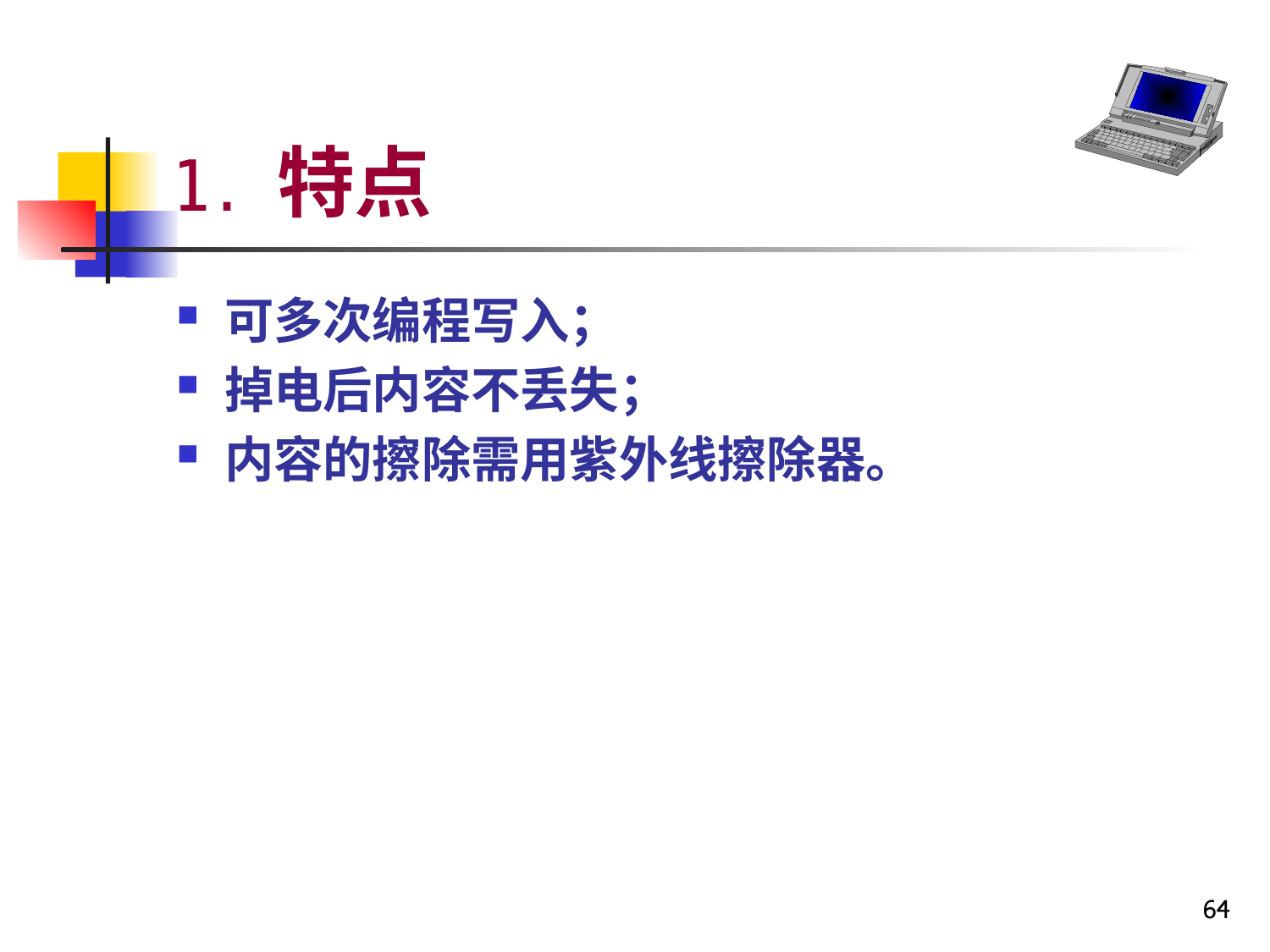

# 1. 特点
可多次编程写入；
掉电后内容不丢失；
内容的擦除需用紫外线擦除器。
64